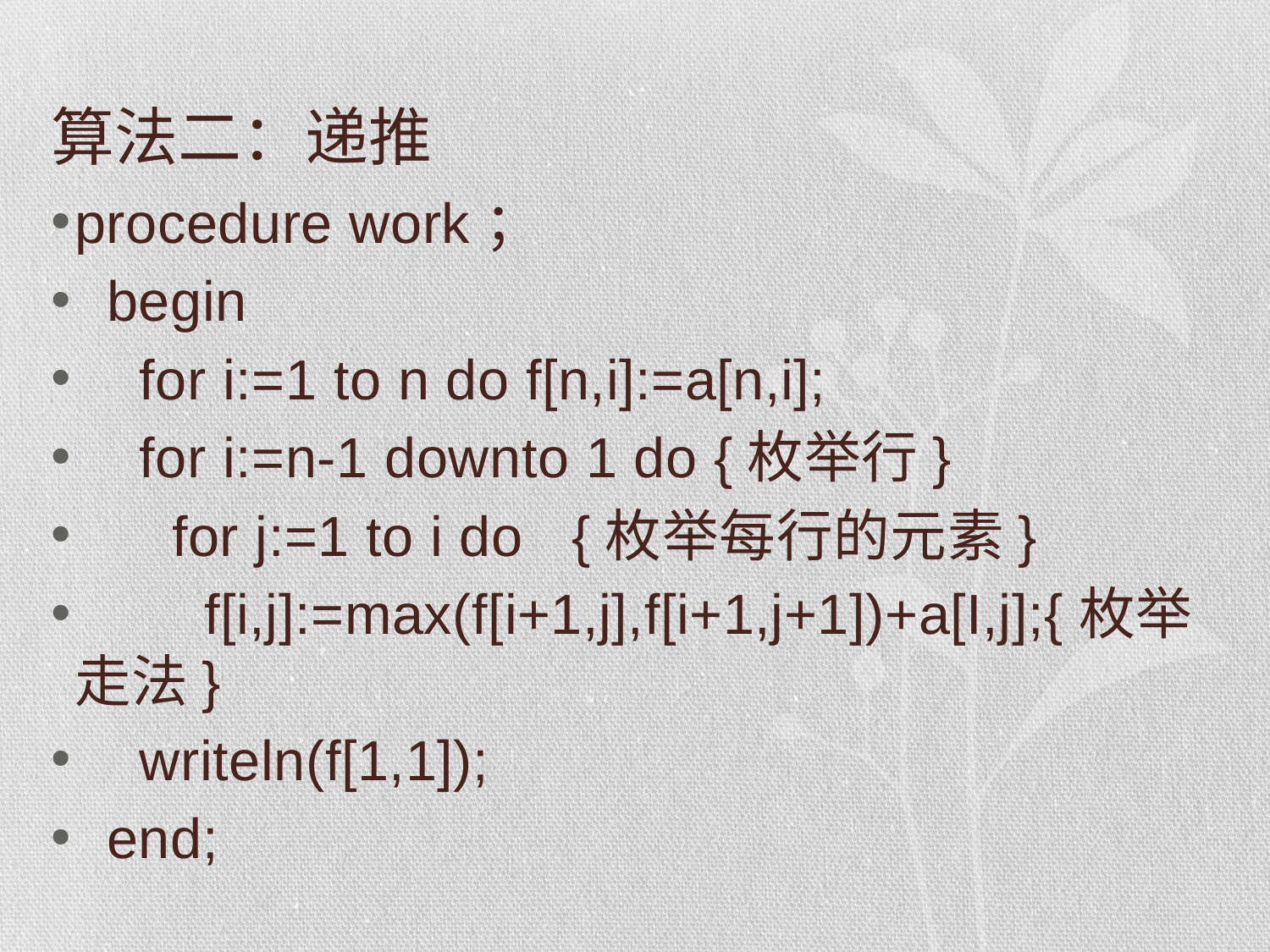

# 算法二：递推
procedure work；
  begin
    for i:=1 to n do f[n,i]:=a[n,i];
    for i:=n-1 downto 1 do {枚举行}
      for j:=1 to i do   {枚举每行的元素}
        f[i,j]:=max(f[i+1,j],f[i+1,j+1])+a[I,j];{枚举走法}
    writeln(f[1,1]);
  end;